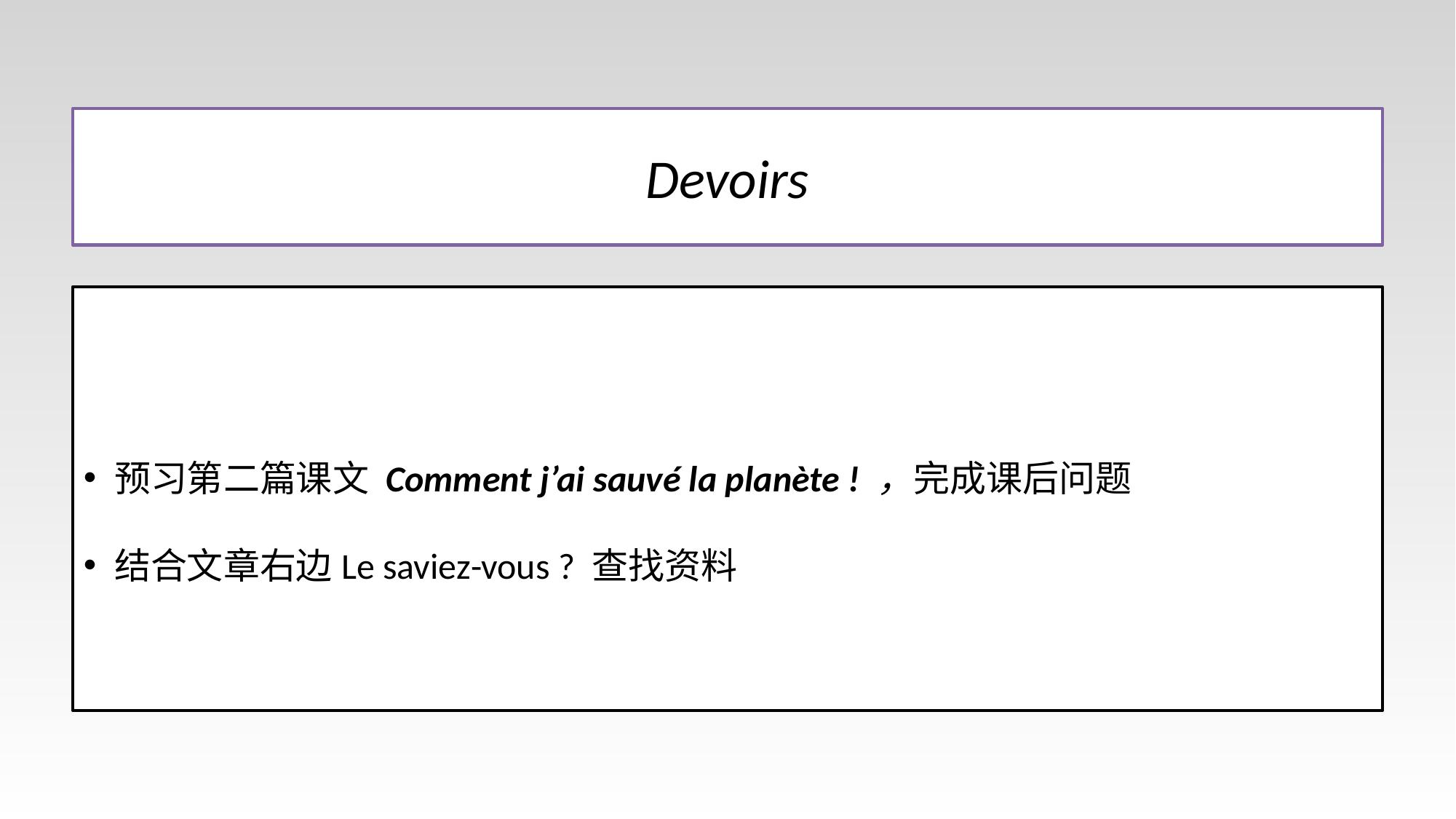

# Devoirs
预习第二篇课文 Comment j’ai sauvé la planète ! ，完成课后问题
结合文章右边Le saviez-vous ? 查找资料